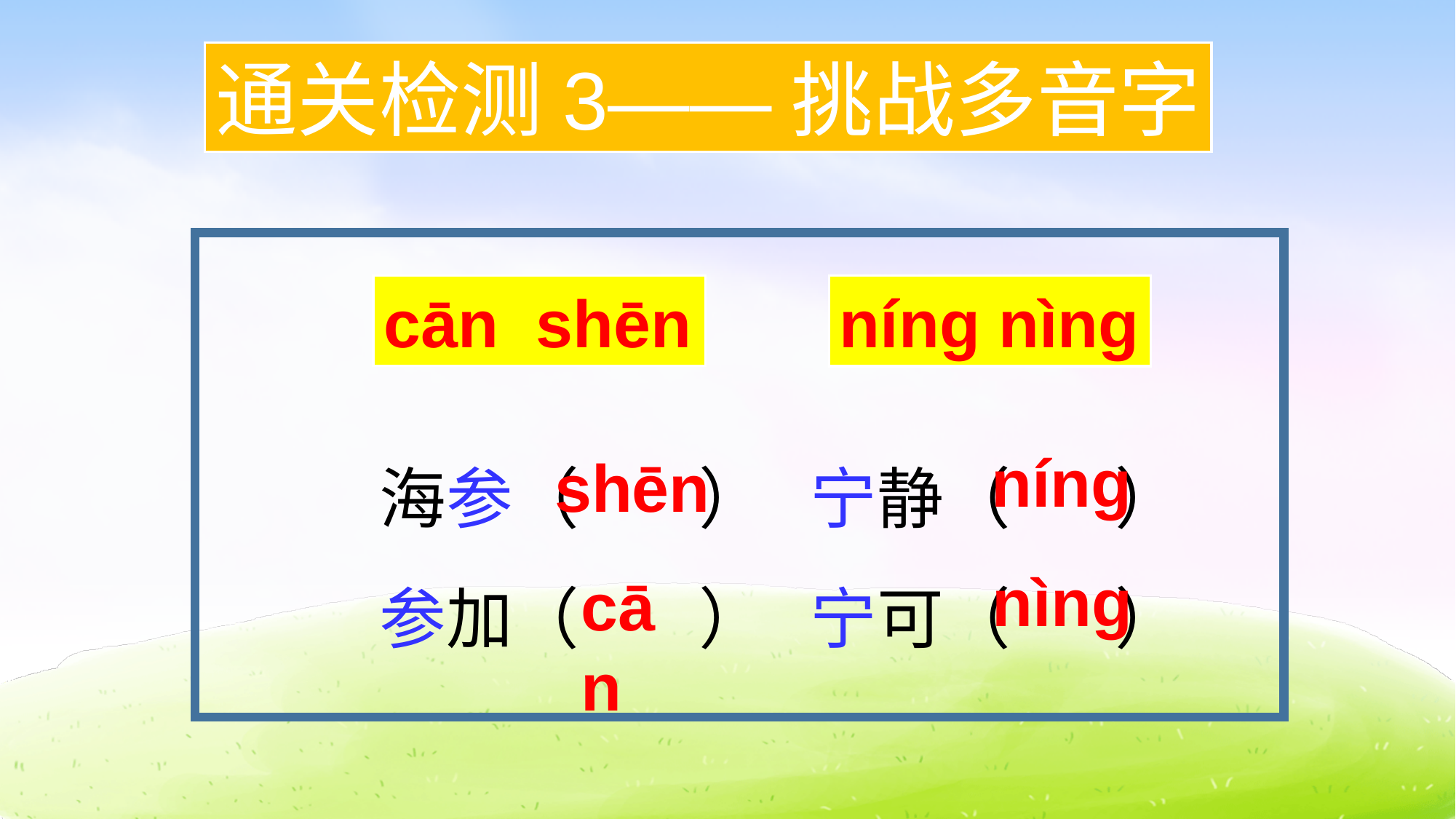

通关检测3——挑战多音字

cān  shēn
níng nìng
海参（        ）   宁静（       ）
参加（        ）   宁可（       ）
níng
shēn
nìng
cān